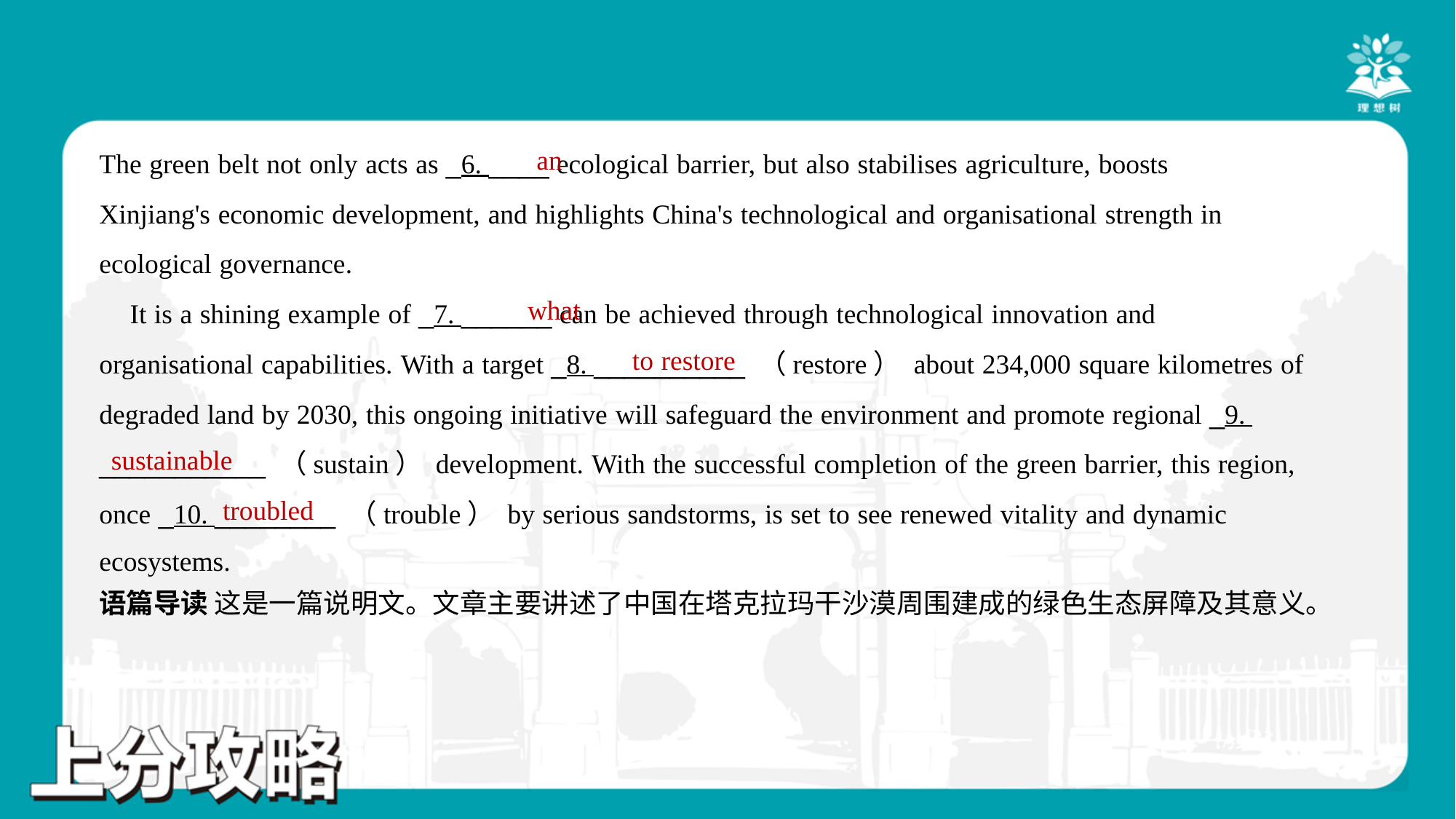

an
The green belt not only acts as _6. ____ ecological barrier, but also stabilises agriculture, boosts
Xinjiang's economic development, and highlights China's technological and organisational strength in
ecological governance.
    It is a shining example of _7. ______ can be achieved through technological innovation and
organisational capabilities. With a target _8. __________ （restore） about 234,000 square kilometres of
degraded land by 2030, this ongoing initiative will safeguard the environment and promote regional _9.
___________ （sustain） development. With the successful completion of the green barrier, this region,
once _10. ________ （trouble） by serious sandstorms, is set to see renewed vitality and dynamic
ecosystems.#1.1.3
what
to restore
sustainable
troubled
语篇导读 这是一篇说明文。文章主要讲述了中国在塔克拉玛干沙漠周围建成的绿色生态屏障及其意义。